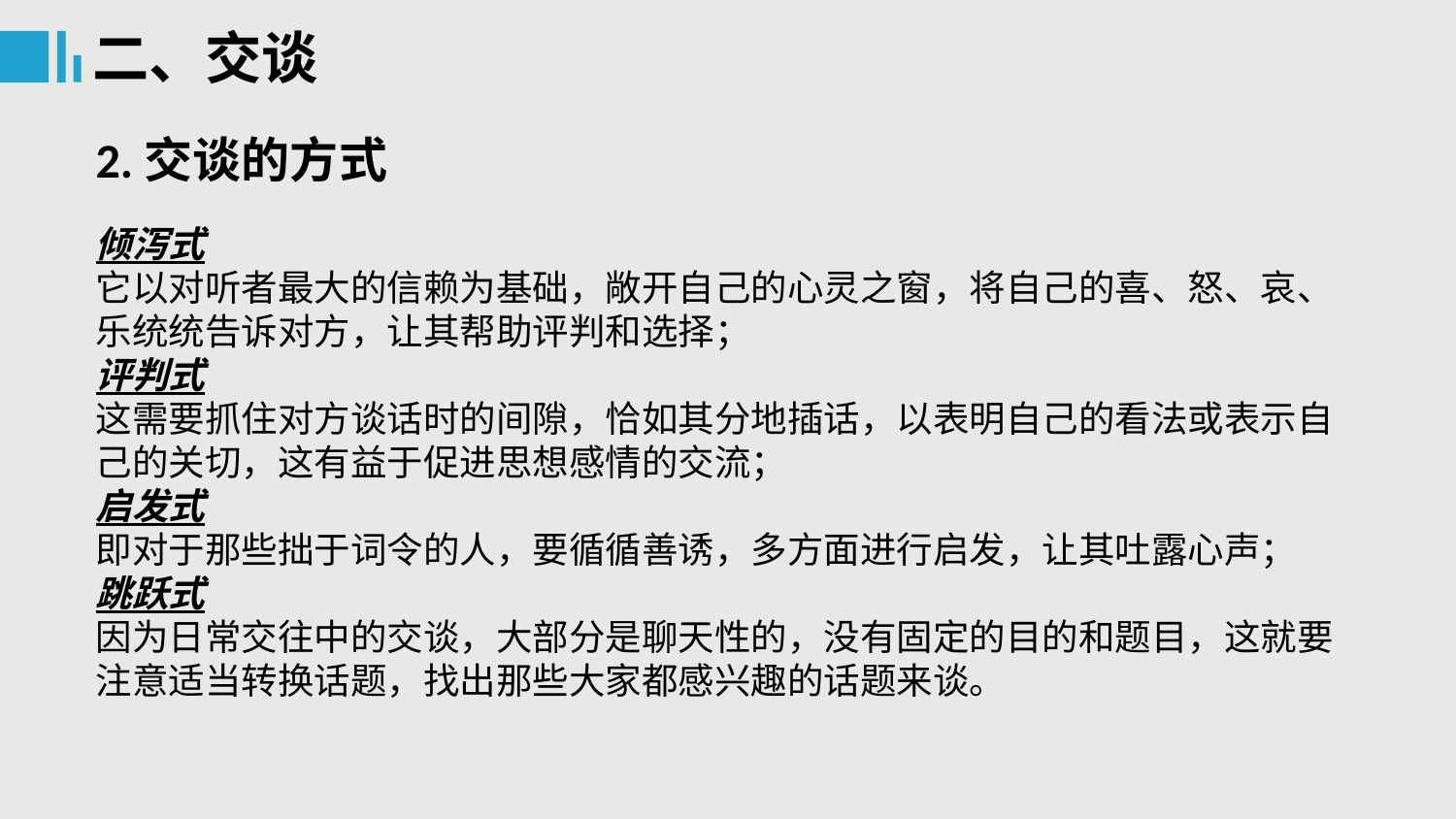

二、交谈

2.交谈的方式
倾泻式
它以对听者最大的信赖为基础，敞开自己的心灵之窗，将自己的喜、怒、哀、乐统统告诉对方，让其帮助评判和选择；
评判式
这需要抓住对方谈话时的间隙，恰如其分地插话，以表明自己的看法或表示自己的关切，这有益于促进思想感情的交流；
启发式
即对于那些拙于词令的人，要循循善诱，多方面进行启发，让其吐露心声；
跳跃式
因为日常交往中的交谈，大部分是聊天性的，没有固定的目的和题目，这就要注意适当转换话题，找出那些大家都感兴趣的话题来谈。